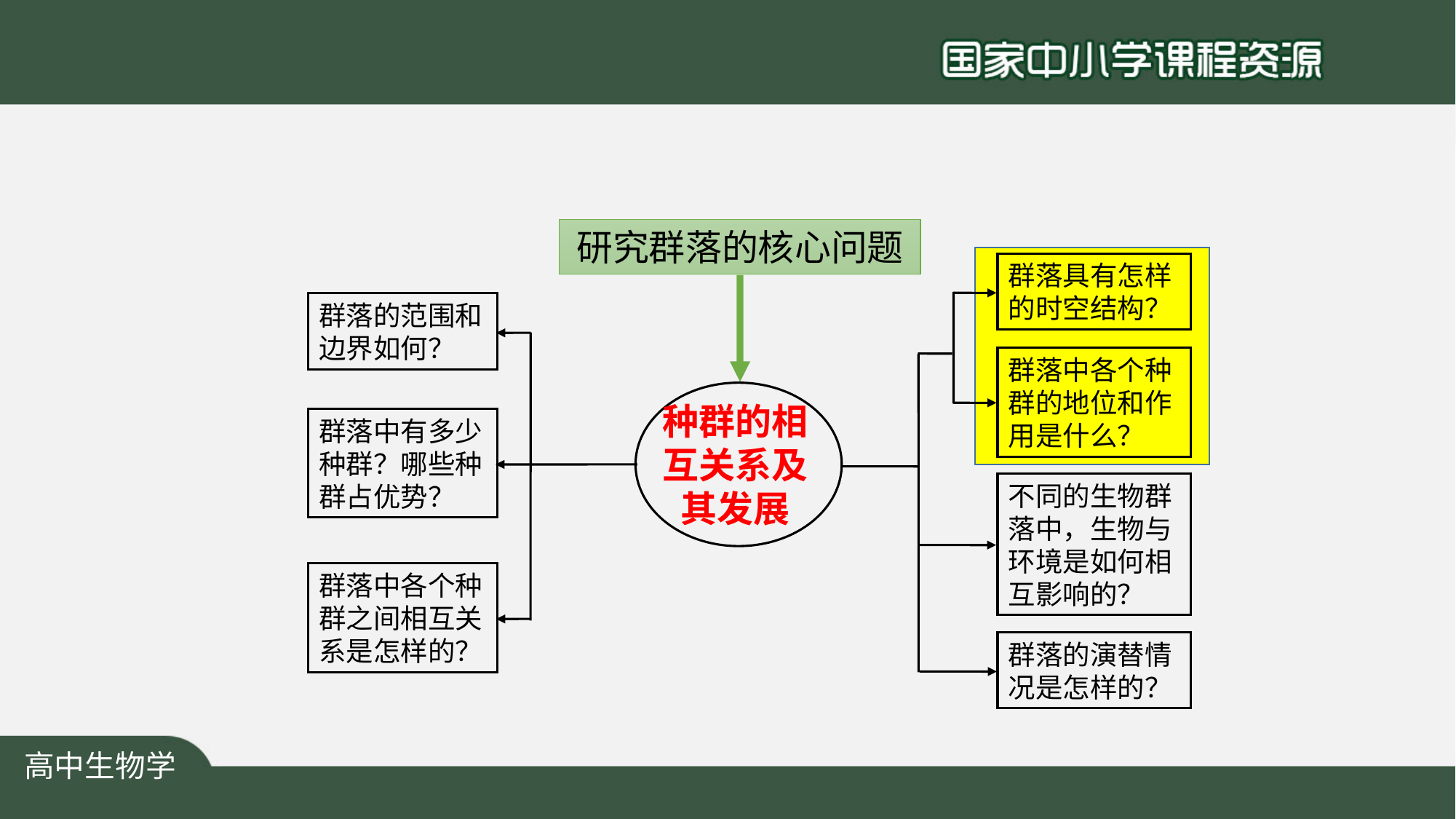

研究群落的核心问题

群落具有怎样的时空结构？

群落的范围和边界如何？

群落中各个种群的地位和作用是什么？

种群的相互关系及其发展

群落中有多少种群？哪些种群占优势？

不同的生物群落中，生物与环境是如何相互影响的？

群落中各个种群之间相互关系是怎样的？

群落的演替情况是怎样的？